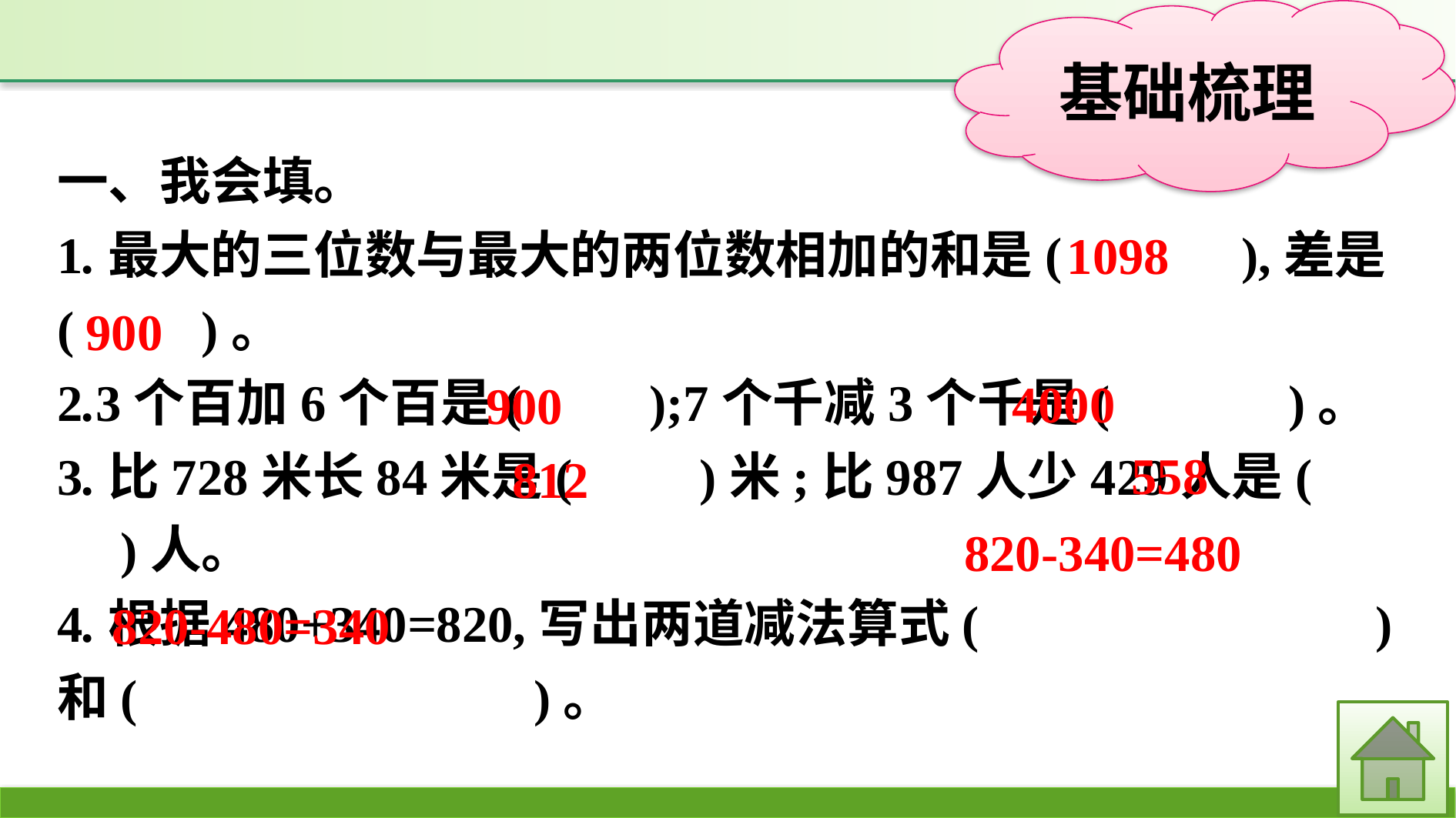

一、我会填。
1.最大的三位数与最大的两位数相加的和是(　　　),差是(　　)。
2.3个百加6个百是(　　);7个千减3个千是(　　　)。
3.比728米长84米是(　　)米;比987人少429人是(　　)人。
4.根据480+340=820,写出两道减法算式(　　　　　　　 )和(　　　　　　　 )。
1098
900
4000
900
558
812
820-340=480
820-480=340